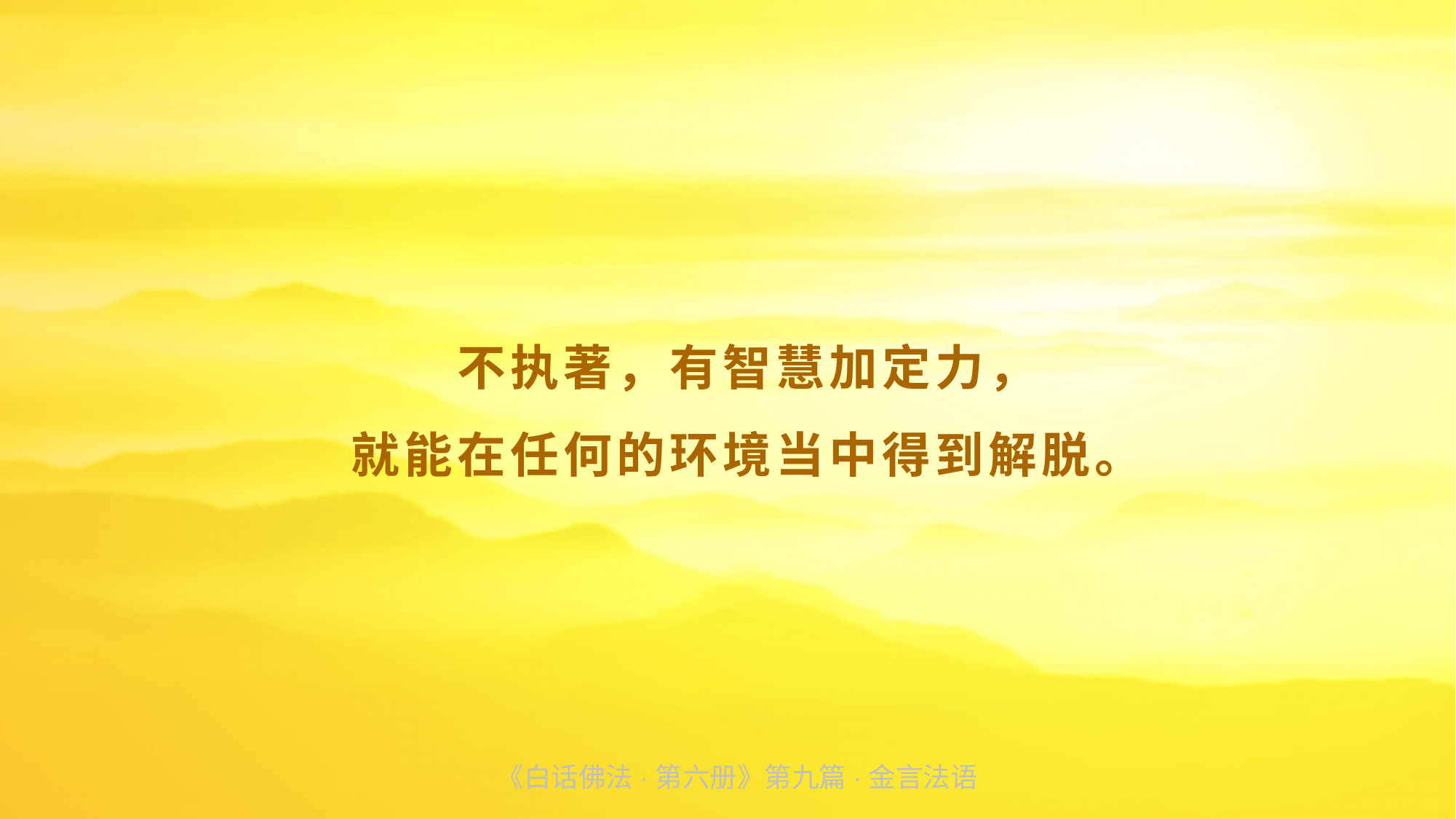

不执著，有智慧加定力，
就能在任何的环境当中得到解脱。
  《白话佛法·第六册》第九篇·金言法语